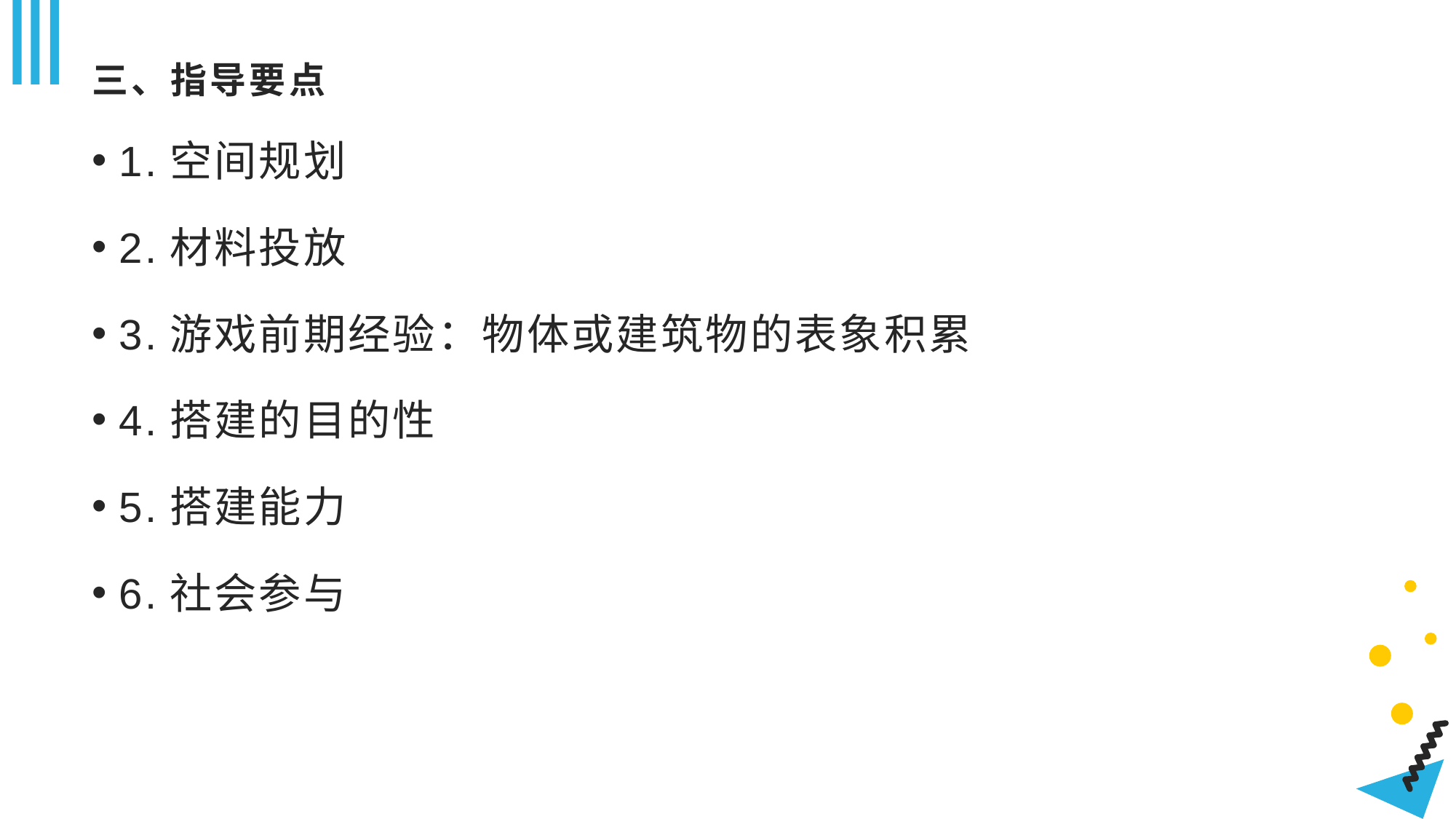

# 三、指导要点
1.空间规划
2.材料投放
3.游戏前期经验：物体或建筑物的表象积累
4.搭建的目的性
5.搭建能力
6.社会参与